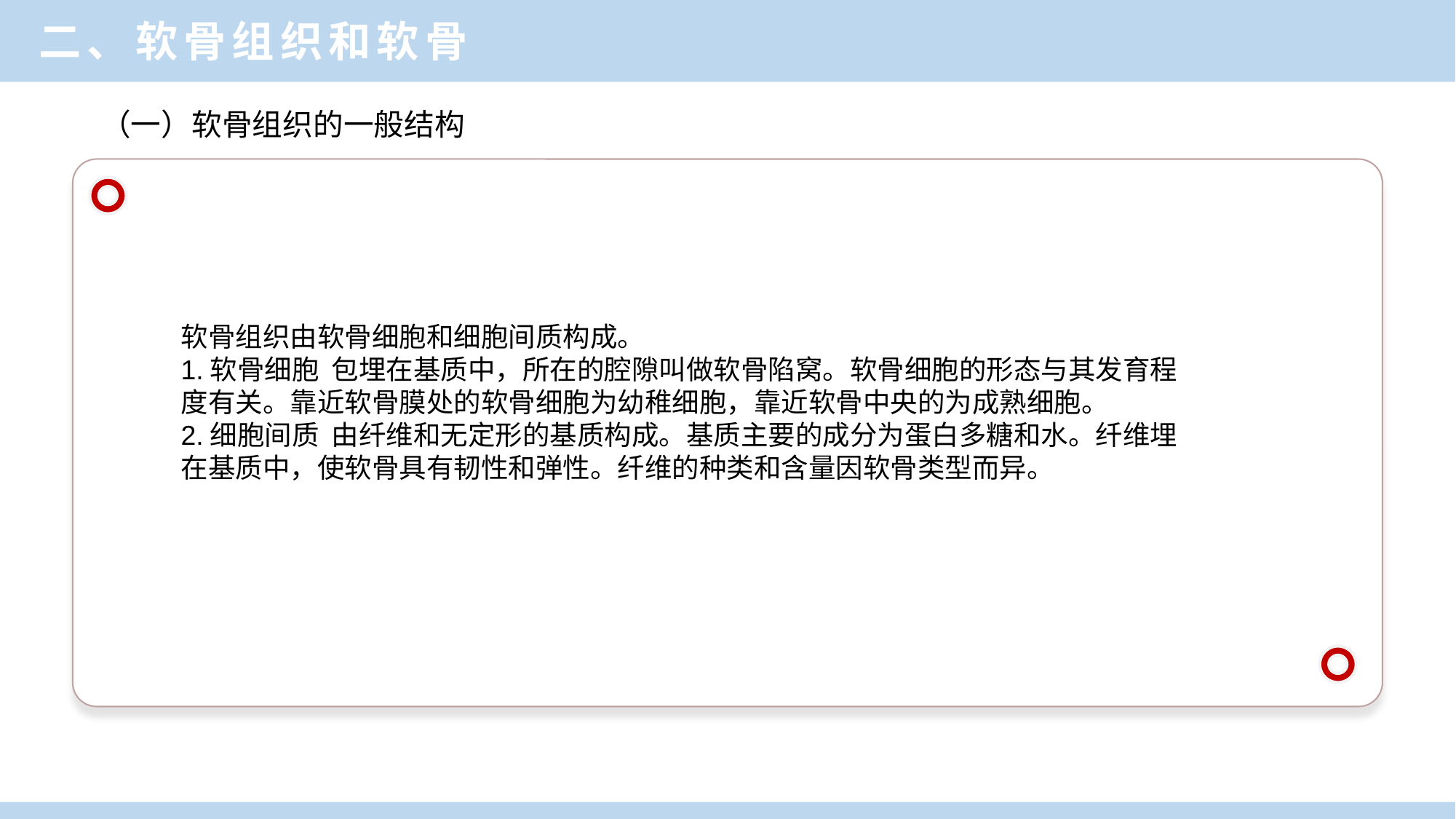

二、软骨组织和软骨
（一）软骨组织的一般结构

软骨组织由软骨细胞和细胞间质构成。
1.软骨细胞  包埋在基质中，所在的腔隙叫做软骨陷窝。软骨细胞的形态与其发育程度有关。靠近软骨膜处的软骨细胞为幼稚细胞，靠近软骨中央的为成熟细胞。
2.细胞间质  由纤维和无定形的基质构成。基质主要的成分为蛋白多糖和水。纤维埋在基质中，使软骨具有韧性和弹性。纤维的种类和含量因软骨类型而异。